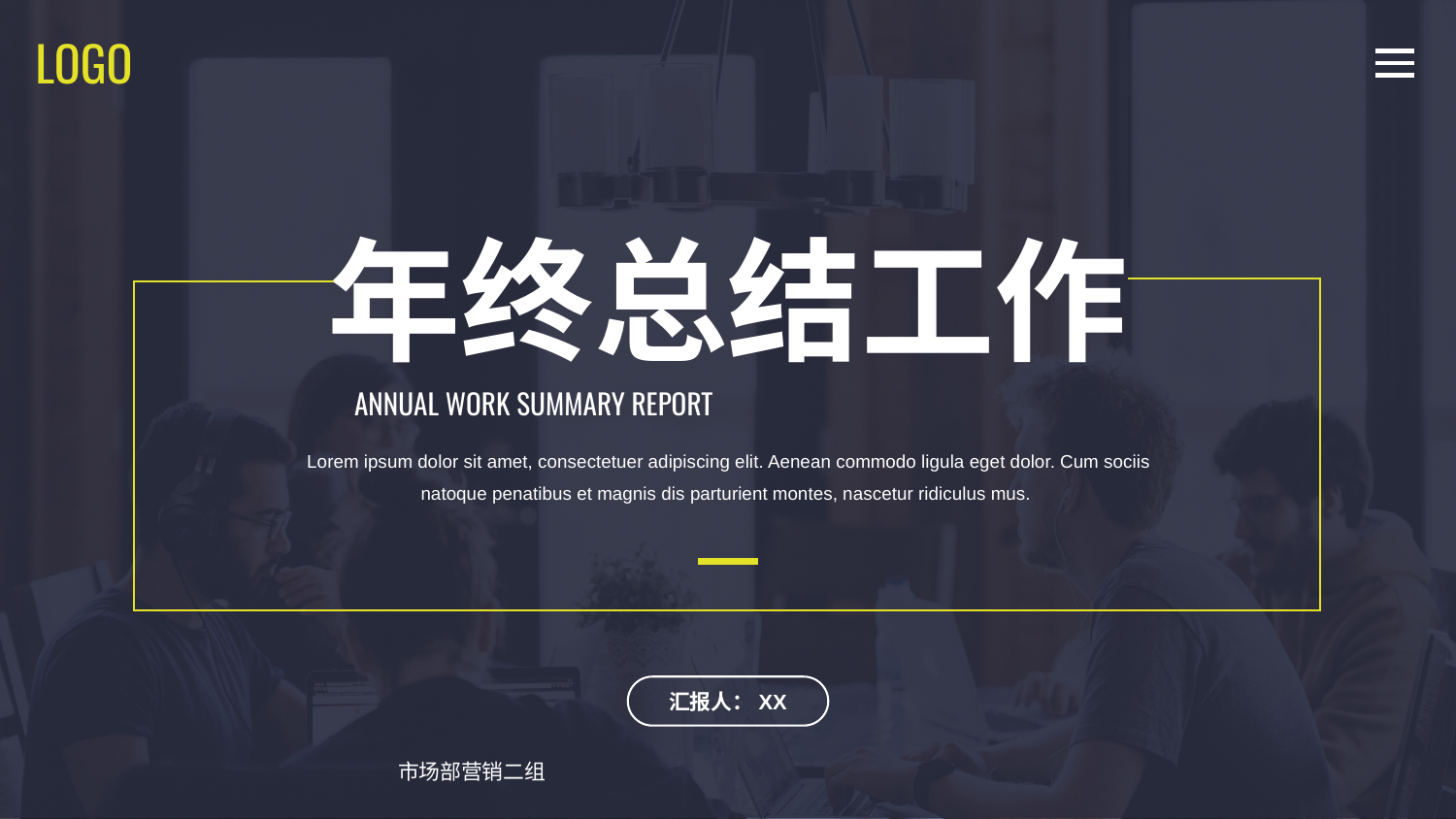

LOGO
年终总结工作

ANNUAL WORK SUMMARY REPORT
Lorem ipsum dolor sit amet, consectetuer adipiscing elit. Aenean commodo ligula eget dolor. Cum sociis natoque penatibus et magnis dis parturient montes, nascetur ridiculus mus.
汇报人：XX
市场部营销二组